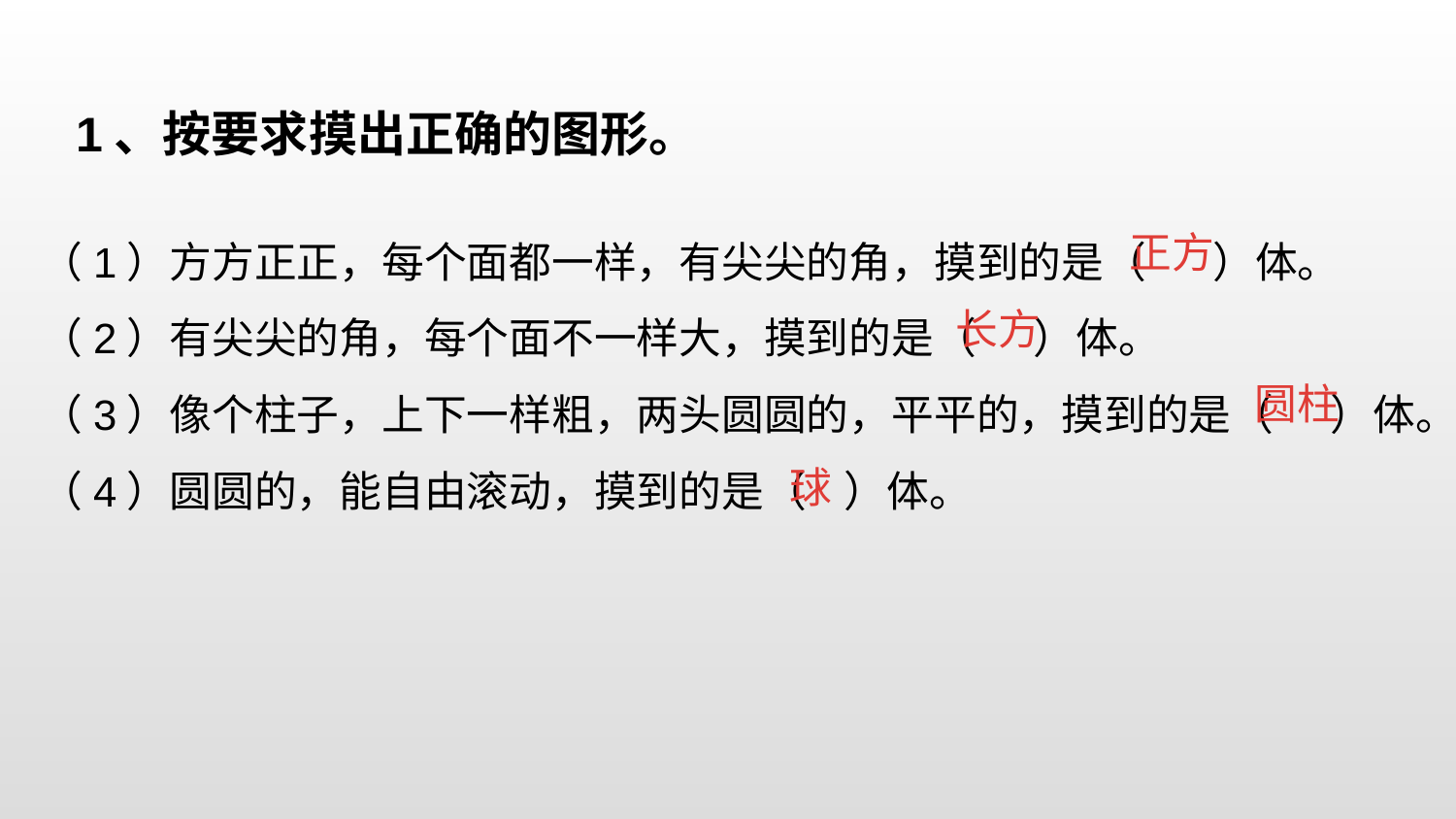

1、按要求摸出正确的图形。
（1）方方正正，每个面都一样，有尖尖的角，摸到的是（       ）体。
（2）有尖尖的角，每个面不一样大，摸到的是（      ）体。
（3）像个柱子，上下一样粗，两头圆圆的，平平的，摸到的是（      ）体。
（4）圆圆的，能自由滚动，摸到的是（    ）体。
正方
长方
圆柱
球